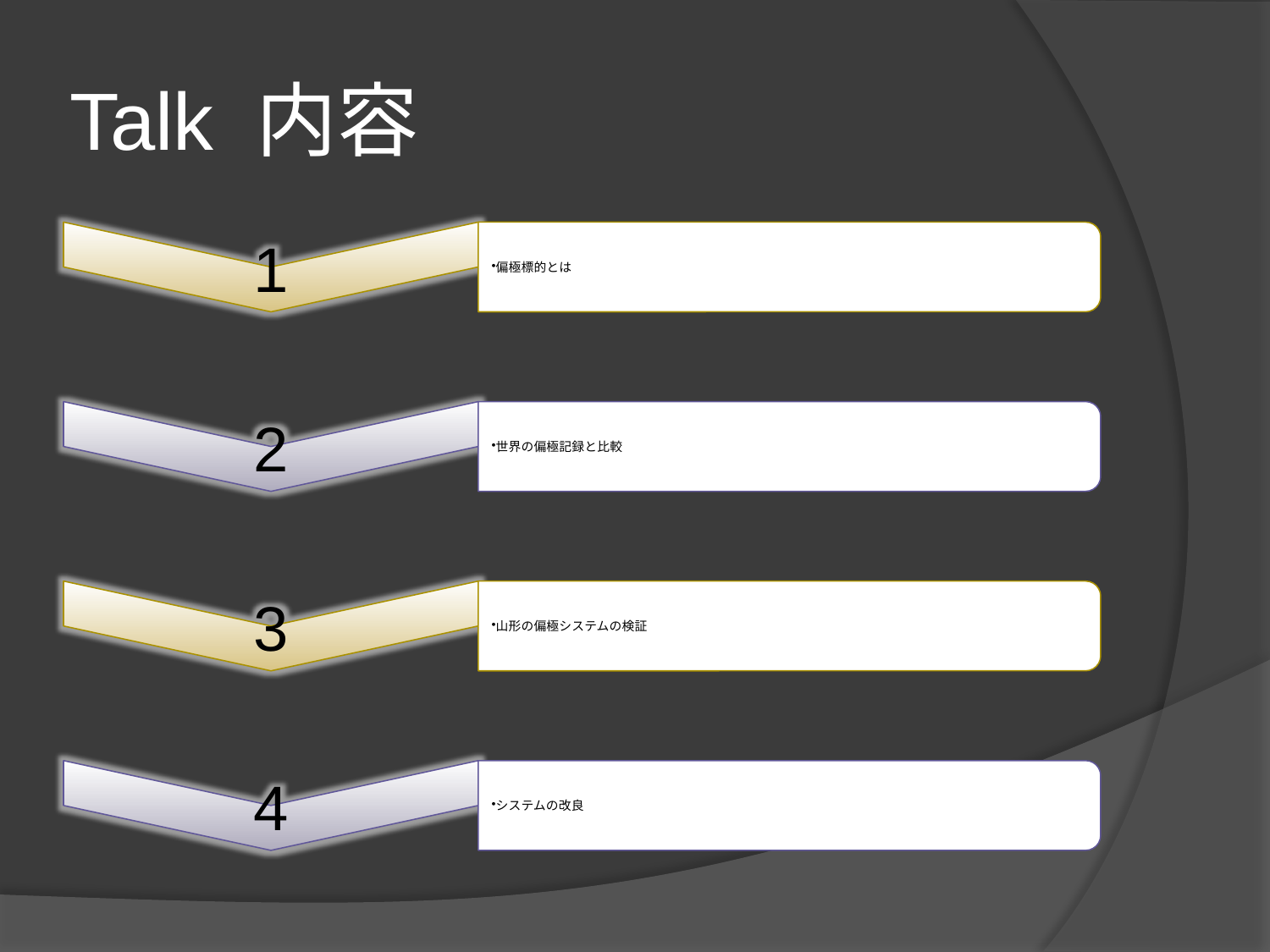

# Talk 内容
1
2
3
偏極標的とは
世界の偏極記録と比較
山形の偏極システムの検証
4
システムの改良